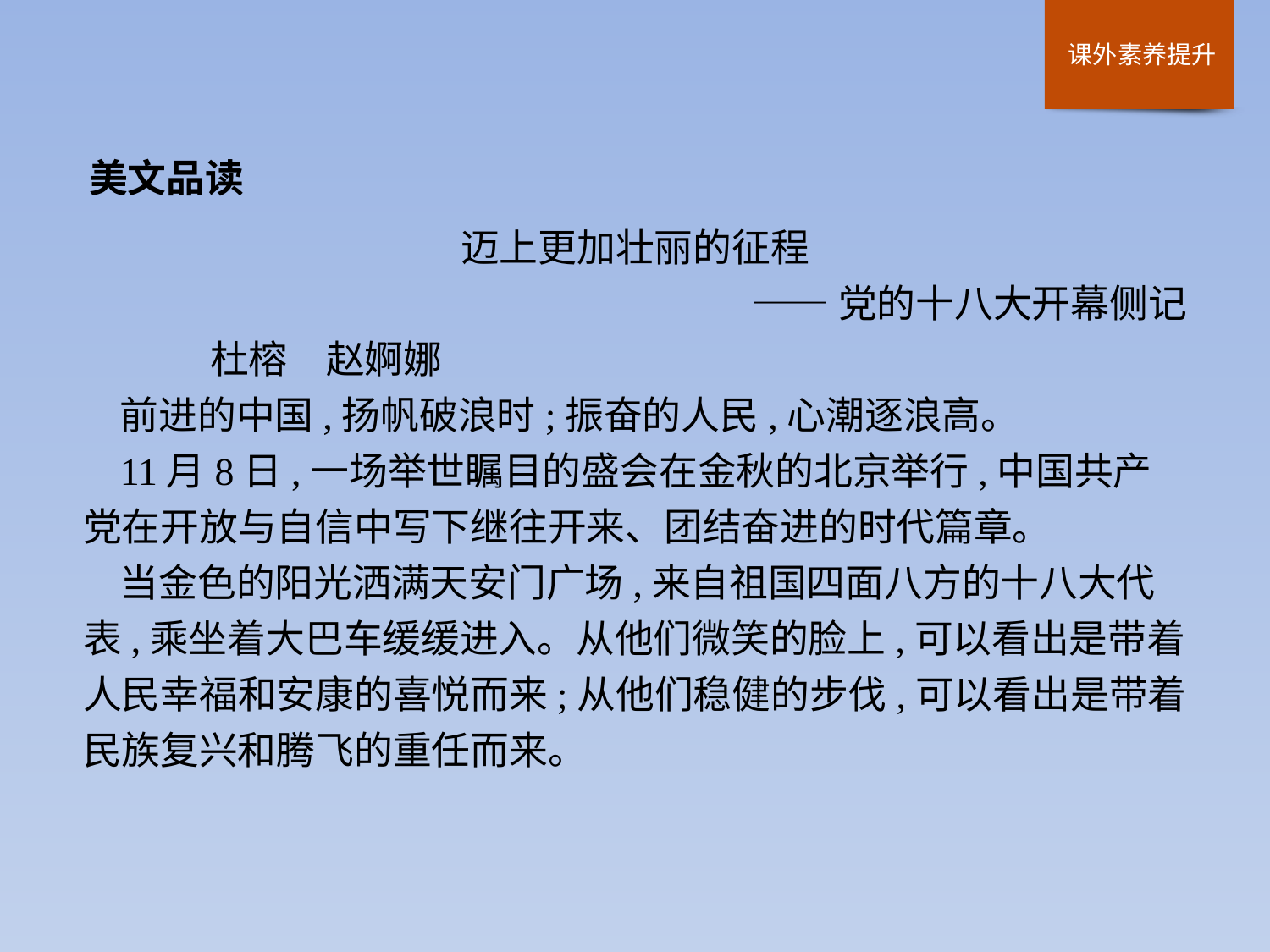

美文品读
迈上更加壮丽的征程
——党的十八大开幕侧记
	杜榕　赵婀娜
前进的中国,扬帆破浪时;振奋的人民,心潮逐浪高。
11月8日,一场举世瞩目的盛会在金秋的北京举行,中国共产党在开放与自信中写下继往开来、团结奋进的时代篇章。
当金色的阳光洒满天安门广场,来自祖国四面八方的十八大代表,乘坐着大巴车缓缓进入。从他们微笑的脸上,可以看出是带着人民幸福和安康的喜悦而来;从他们稳健的步伐,可以看出是带着民族复兴和腾飞的重任而来。